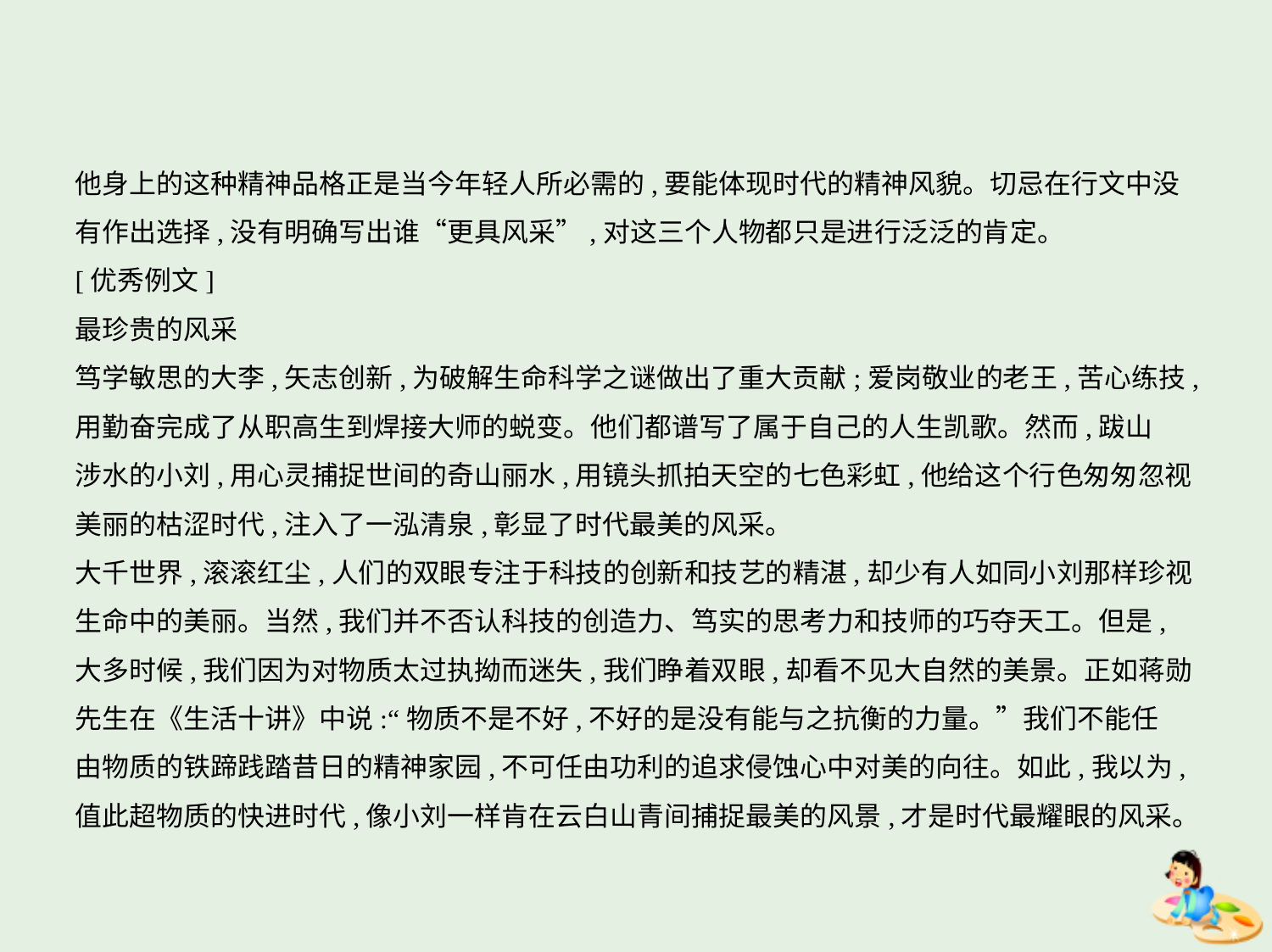

他身上的这种精神品格正是当今年轻人所必需的,要能体现时代的精神风貌。切忌在行文中没有作出选择,没有明确写出谁“更具风采”,对这三个人物都只是进行泛泛的肯定。
[优秀例文]
最珍贵的风采
笃学敏思的大李,矢志创新,为破解生命科学之谜做出了重大贡献;爱岗敬业的老王,苦心练技,
用勤奋完成了从职高生到焊接大师的蜕变。他们都谱写了属于自己的人生凯歌。然而,跋山
涉水的小刘,用心灵捕捉世间的奇山丽水,用镜头抓拍天空的七色彩虹,他给这个行色匆匆忽视
美丽的枯涩时代,注入了一泓清泉,彰显了时代最美的风采。
大千世界,滚滚红尘,人们的双眼专注于科技的创新和技艺的精湛,却少有人如同小刘那样珍视
生命中的美丽。当然,我们并不否认科技的创造力、笃实的思考力和技师的巧夺天工。但是,
大多时候,我们因为对物质太过执拗而迷失,我们睁着双眼,却看不见大自然的美景。正如蒋勋
先生在《生活十讲》中说:“物质不是不好,不好的是没有能与之抗衡的力量。”我们不能任
由物质的铁蹄践踏昔日的精神家园,不可任由功利的追求侵蚀心中对美的向往。如此,我以为,
值此超物质的快进时代,像小刘一样肯在云白山青间捕捉最美的风景,才是时代最耀眼的风采。